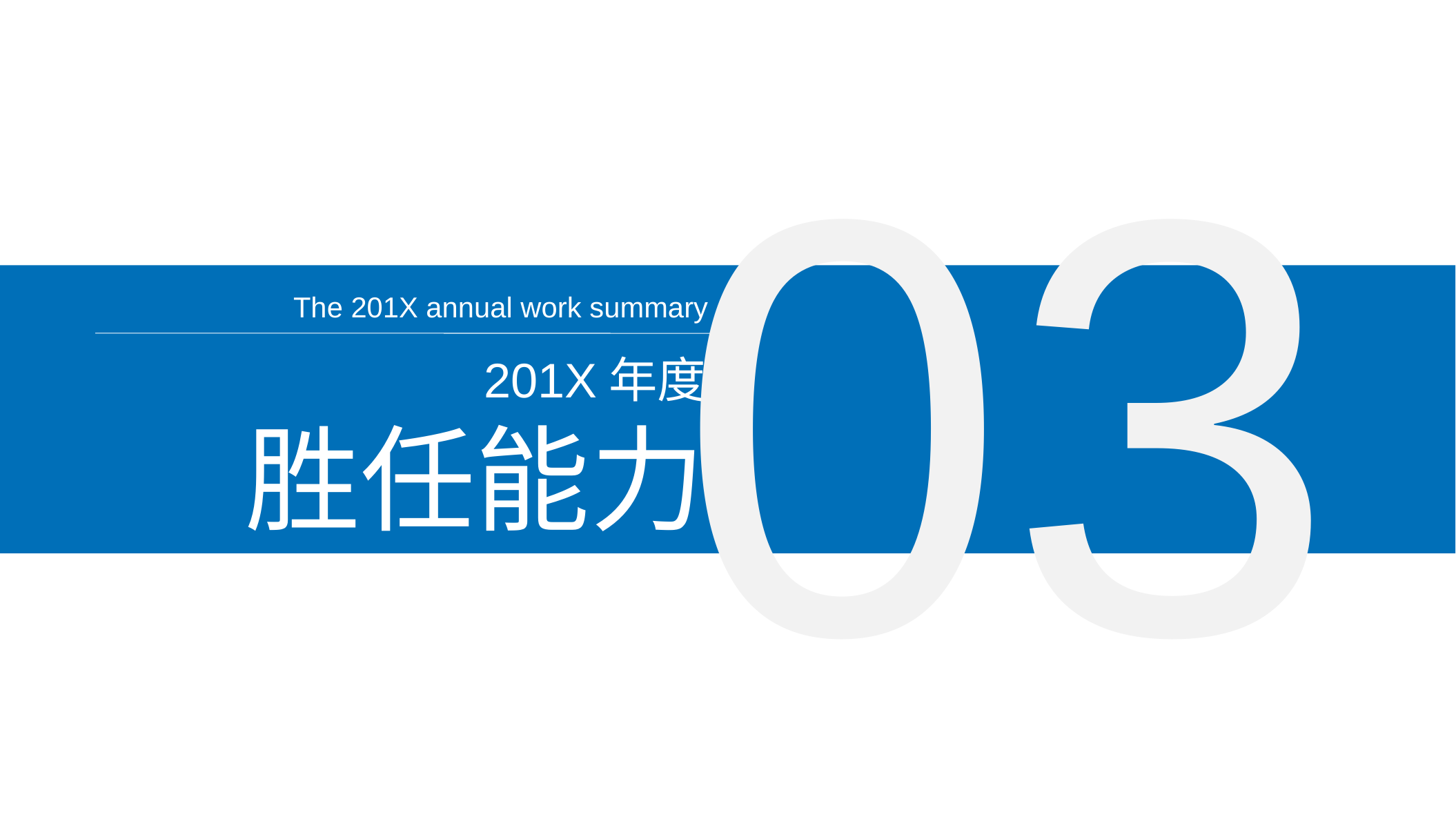

03

The 201X annual work summary

201X年度
胜任能力